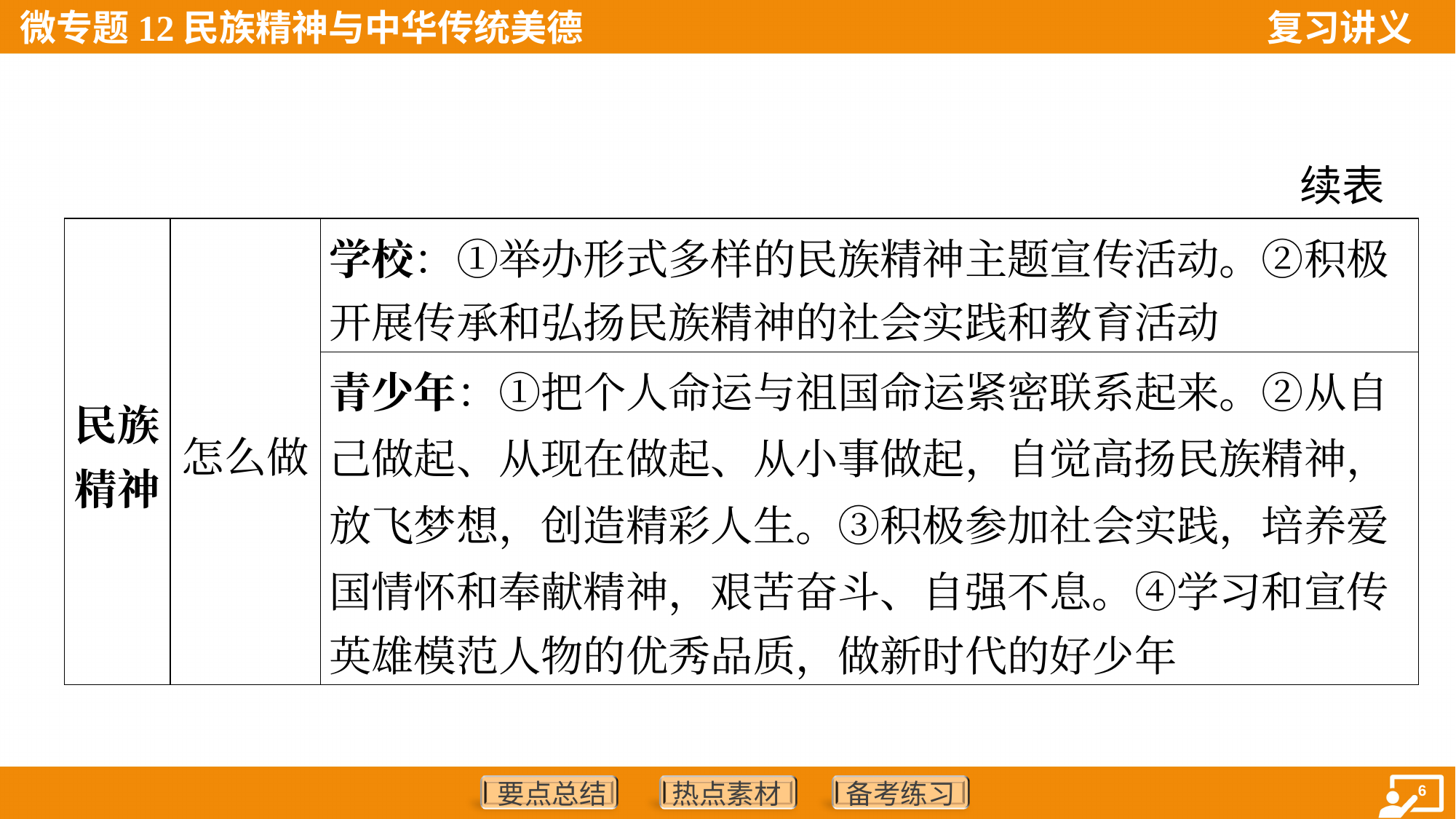

续表
| 民族 精神 | 怎么做 | 学校：①举办形式多样的民族精神主题宣传活动。②积极 开展传承和弘扬民族精神的社会实践和教育活动 |
| --- | --- | --- |
|  |  | 青少年：①把个人命运与祖国命运紧密联系起来。②从自 己做起、从现在做起、从小事做起，自觉高扬民族精神，放飞梦想，创造精彩人生。③积极参加社会实践，培养爱 国情怀和奉献精神，艰苦奋斗、自强不息。④学习和宣传 英雄模范人物的优秀品质，做新时代的好少年 |